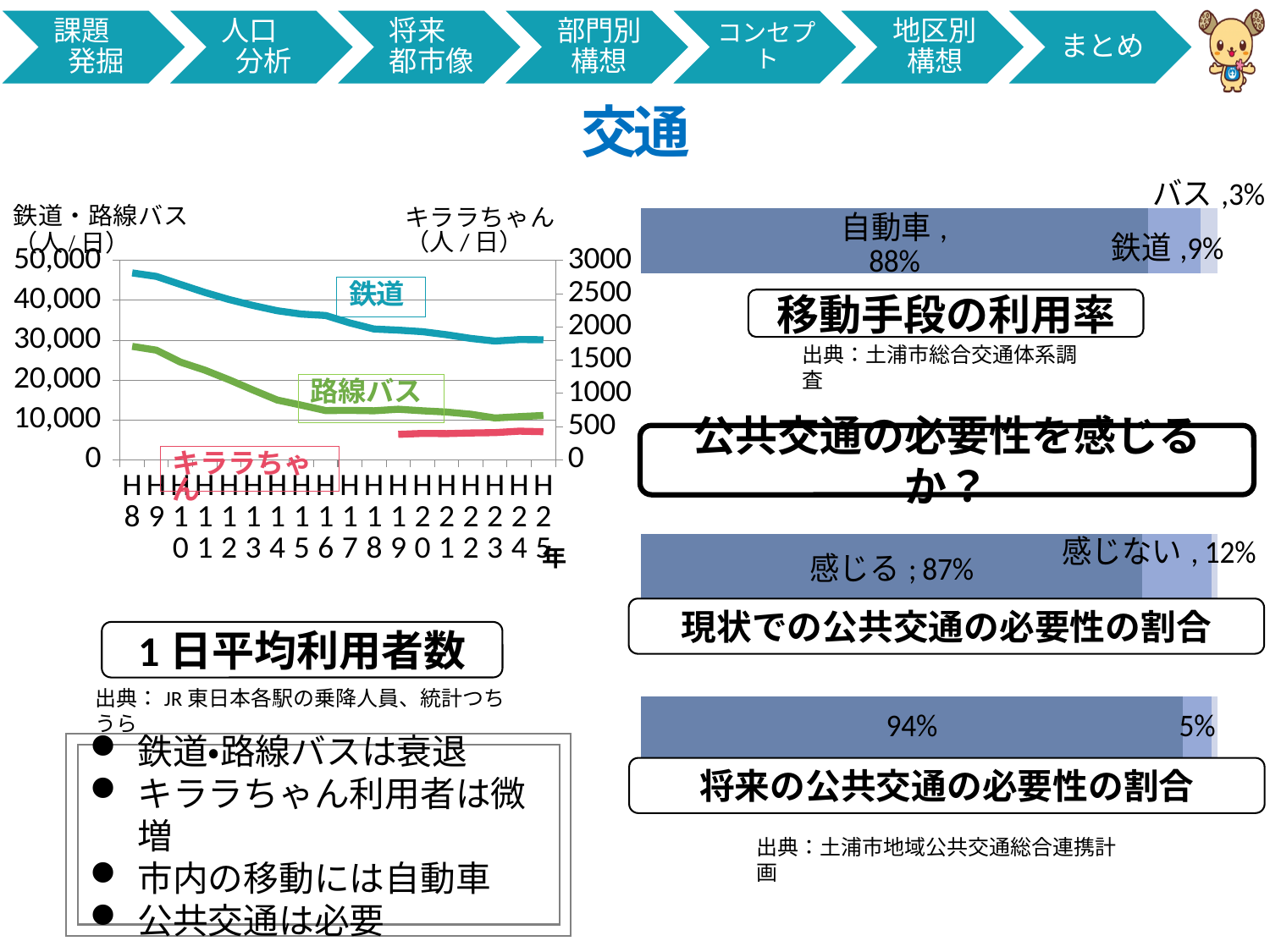

交通

### Chart

| Category | 感じる | 感じない | その他 |
|---|---|---|---|
| 将来 | 0.94 | 0.05 | 0.01 |
| 現状 | 0.87 | 0.12 | 0.01 |

### Chart: 年

| Category | 鉄道 | 路線バス | キララちゃん |
|---|---|---|---|
| H8 | 46891.0 | 28467.0 | None |
| H9 | 46000.0 | 27500.0 | None |
| H10 | 44000.0 | 24500.0 | None |
| H11 | 42000.0 | 22500.0 | None |
| H12 | 40216.0 | 20100.0 | None |
| H13 | 38708.0 | 17500.0 | None |
| H14 | 37394.0 | 15000.0 | None |
| H15 | 36552.0 | 13700.0 | None |
| H16 | 36211.0 | 12350.0 | None |
| H17 | 34339.0 | 12400.0 | None |
| H18 | 32814.0 | 12300.0 | None |
| H19 | 32527.0 | 12698.0 | 383.0 |
| H20 | 32147.0 | 12296.0 | 397.0 |
| H21 | 31382.0 | 11996.0 | 394.0 |
| H22 | 30454.0 | 11441.0 | 404.0 |
| H23 | 29789.0 | 10483.0 | 409.0 |
| H24 | 30159.0 | 10837.0 | 431.0 |
| H25 | 30122.0 | 11115.0 | 423.0 |
移動手段の利用率
出典：土浦市総合交通体系調査
公共交通の必要性を感じるか？
現状での公共交通の必要性の割合
1日平均利用者数
出典：JR東日本各駅の乗降人員、統計つちうら
鉄道・路線バスは衰退
キララちゃん利用者は微増
市内の移動には自動車
公共交通は必要
将来の公共交通の必要性の割合
出典：土浦市地域公共交通総合連携計画